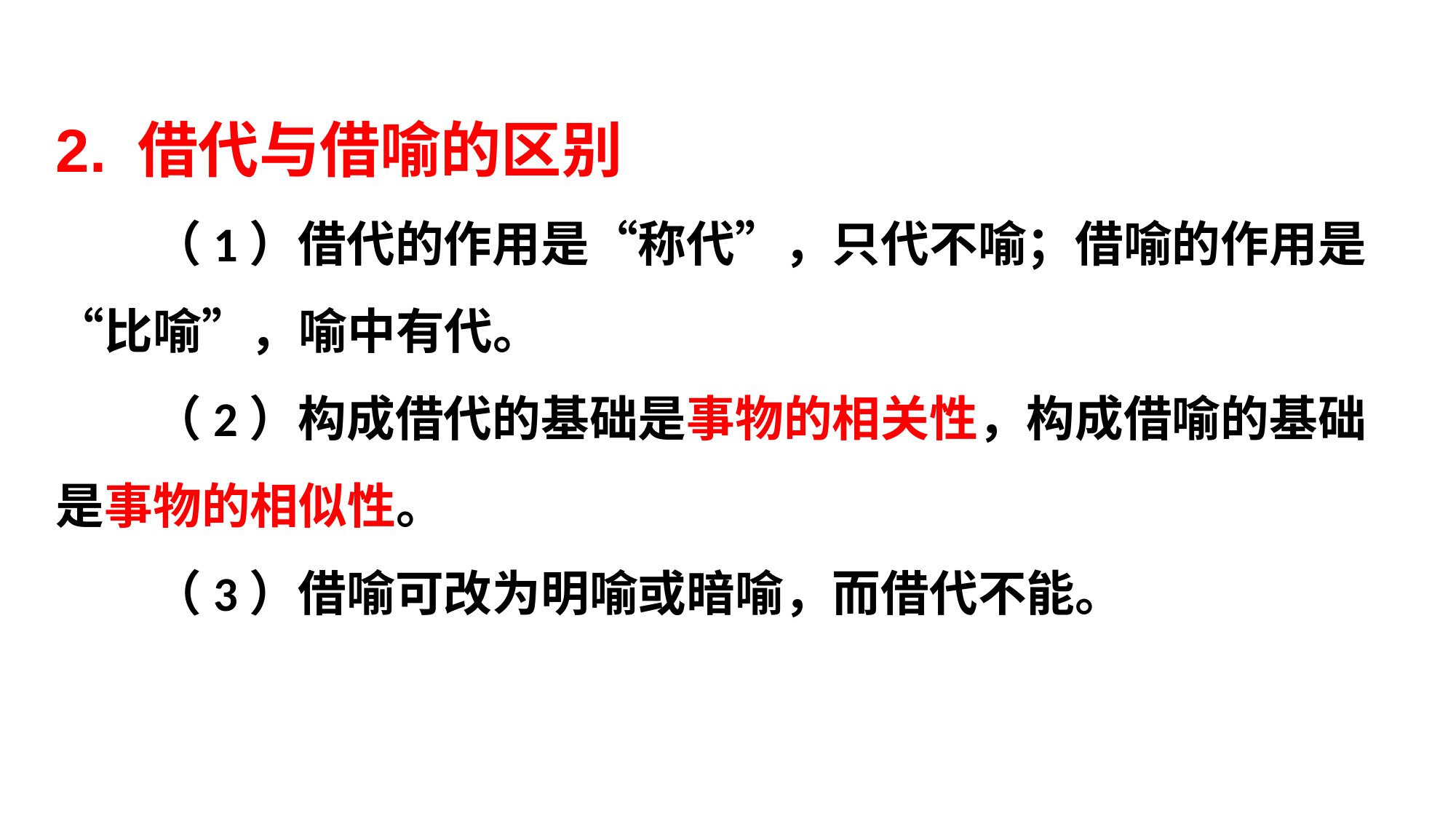

2. 借代与借喻的区别
　　（1）借代的作用是“称代”，只代不喻；借喻的作用是“比喻”，喻中有代。
　　（2）构成借代的基础是事物的相关性，构成借喻的基础是事物的相似性。
　　（3）借喻可改为明喻或暗喻，而借代不能。